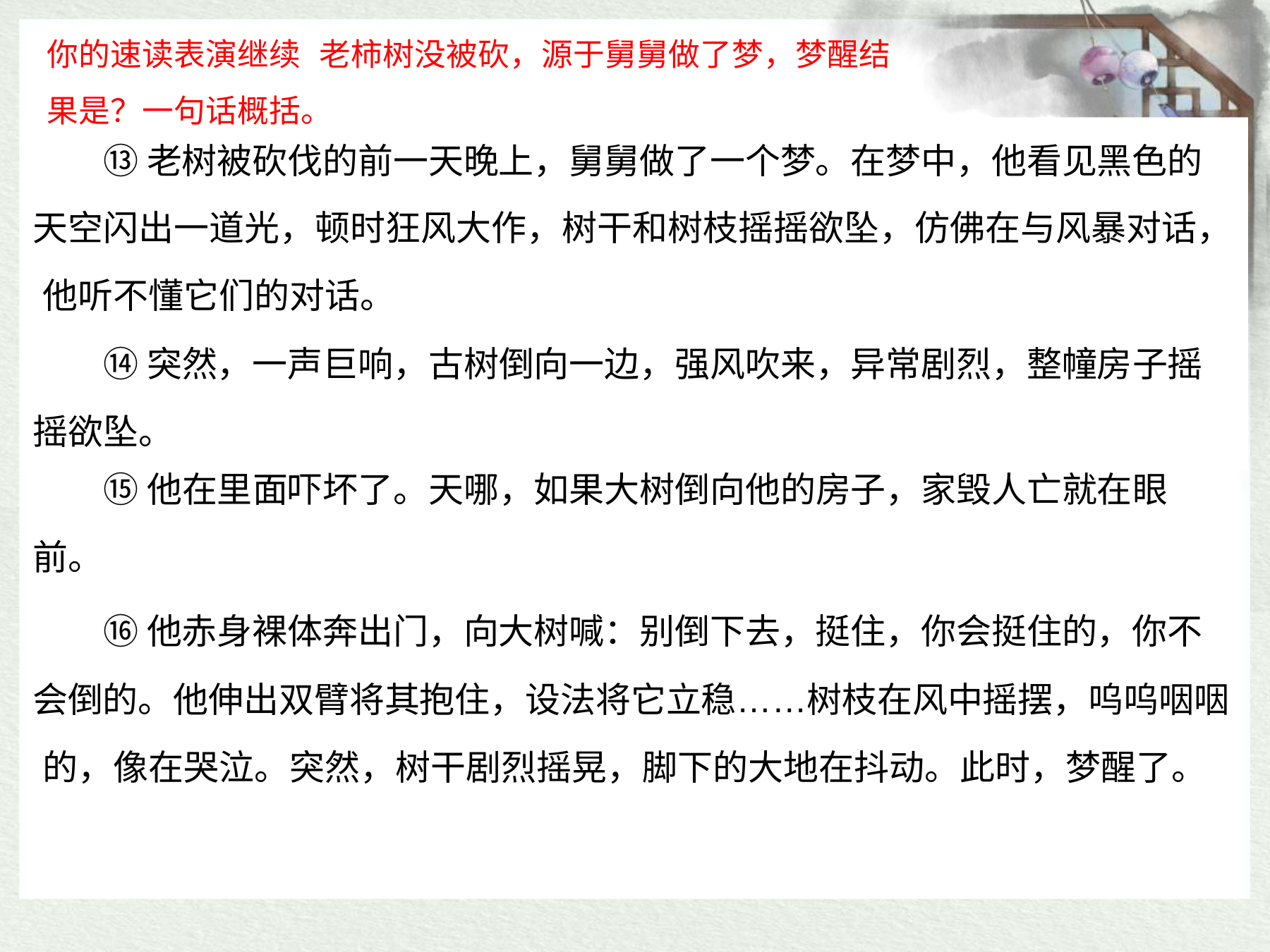

你的速读表演继续  老柿树没被砍，源于舅舅做了梦，梦醒结果是？一句话概括。
# ⑬老树被砍伐的前一天晚上，舅舅做了一个梦。在梦中，他看见黑色的  天空闪出一道光，顿时狂风大作，树干和树枝摇摇欲坠，仿佛在与风暴对话，  他听不懂它们的对话。

⑭突然，一声巨响，古树倒向一边，强风吹来，异常剧烈，整幢房子摇
摇欲坠。
⑮他在里面吓坏了。天哪，如果大树倒向他的房子，家毁人亡就在眼
前。
⑯他赤身裸体奔出门，向大树喊：别倒下去，挺住，你会挺住的，你不  会倒的。他伸出双臂将其抱住，设法将它立稳……树枝在风中摇摆，呜呜咽咽  的，像在哭泣。突然，树干剧烈摇晃，脚下的大地在抖动。此时，梦醒了。